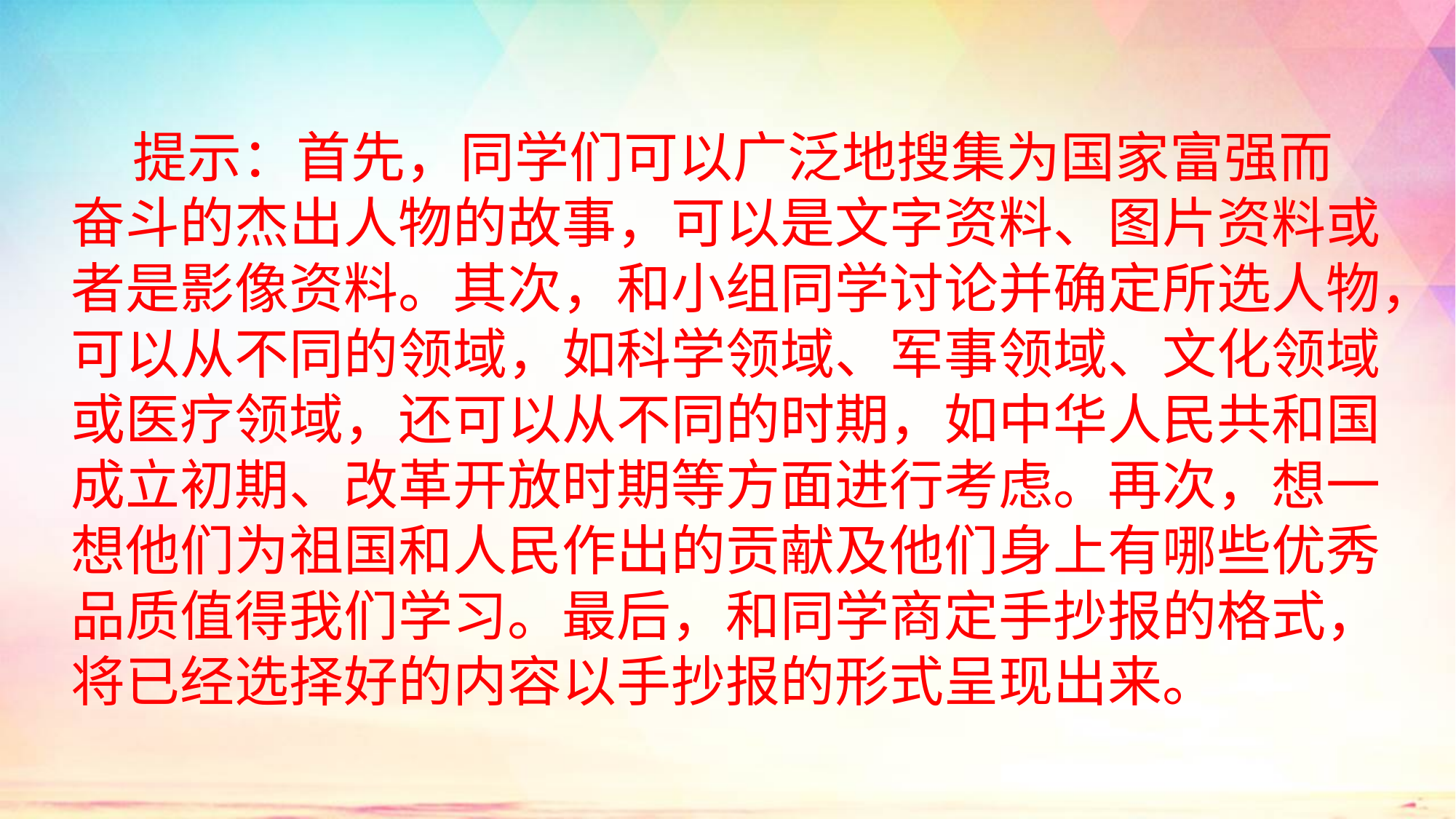

提示：首先，同学们可以广泛地搜集为国家富强而奋斗的杰出人物的故事，可以是文字资料、图片资料或者是影像资料。其次，和小组同学讨论并确定所选人物，可以从不同的领域，如科学领域、军事领域、文化领域或医疗领域，还可以从不同的时期，如中华人民共和国成立初期、改革开放时期等方面进行考虑。再次，想一想他们为祖国和人民作出的贡献及他们身上有哪些优秀品质值得我们学习。最后，和同学商定手抄报的格式，将已经选择好的内容以手抄报的形式呈现出来。